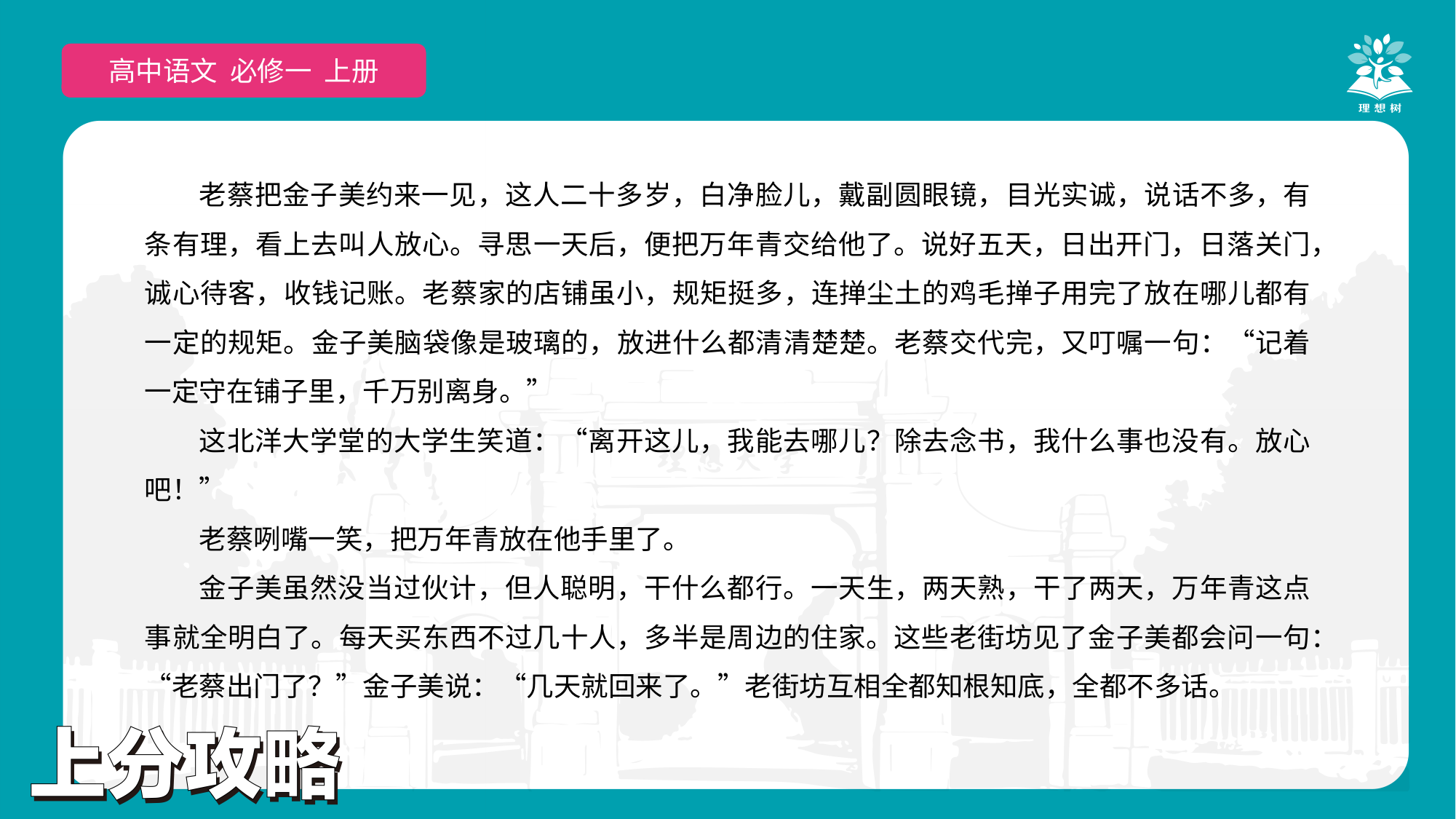

高中语文  选择性必修上
高中语文  必修一  上册
老蔡把金子美约来一见，这人二十多岁，白净脸儿，戴副圆眼镜，目光实诚，说话不多，有条有理，看上去叫人放心。寻思一天后，便把万年青交给他了。说好五天，日出开门，日落关门，诚心待客，收钱记账。老蔡家的店铺虽小，规矩挺多，连掸尘土的鸡毛掸子用完了放在哪儿都有一定的规矩。金子美脑袋像是玻璃的，放进什么都清清楚楚。老蔡交代完，又叮嘱一句：“记着一定守在铺子里，千万别离身。”
这北洋大学堂的大学生笑道：“离开这儿，我能去哪儿？除去念书，我什么事也没有。放心吧！”
老蔡咧嘴一笑，把万年青放在他手里了。
金子美虽然没当过伙计，但人聪明，干什么都行。一天生，两天熟，干了两天，万年青这点事就全明白了。每天买东西不过几十人，多半是周边的住家。这些老街坊见了金子美都会问一句：“老蔡出门了？”金子美说：“几天就回来了。”老街坊互相全都知根知底，全都不多话。